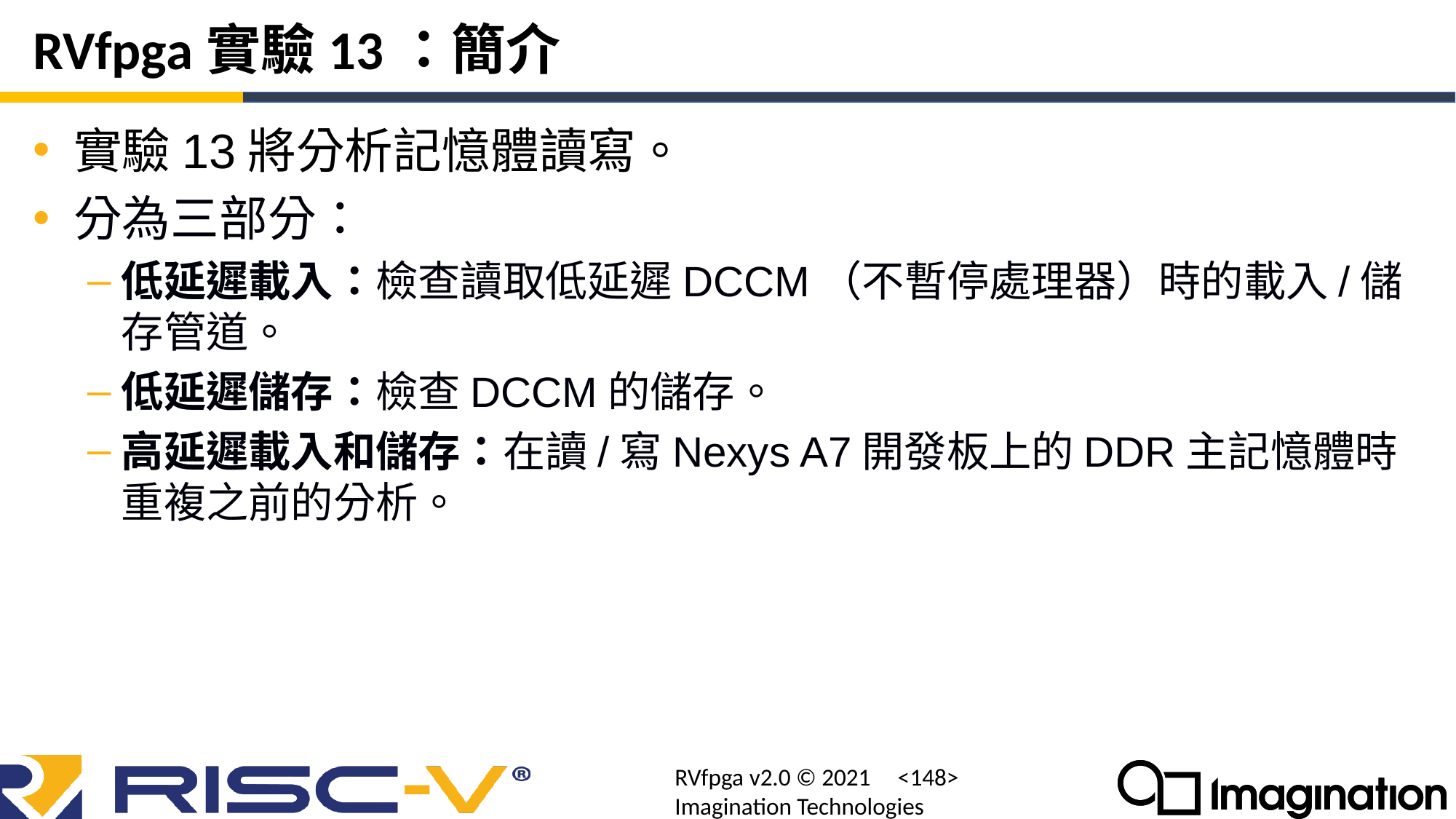

# RVfpga實驗13：簡介
實驗13將分析記憶體讀寫。
分為三部分：
低延遲載入：檢查讀取低延遲DCCM（不暫停處理器）時的載入/儲存管道。
低延遲儲存：檢查DCCM的儲存。
高延遲載入和儲存：在讀/寫Nexys A7開發板上的DDR主記憶體時重複之前的分析。